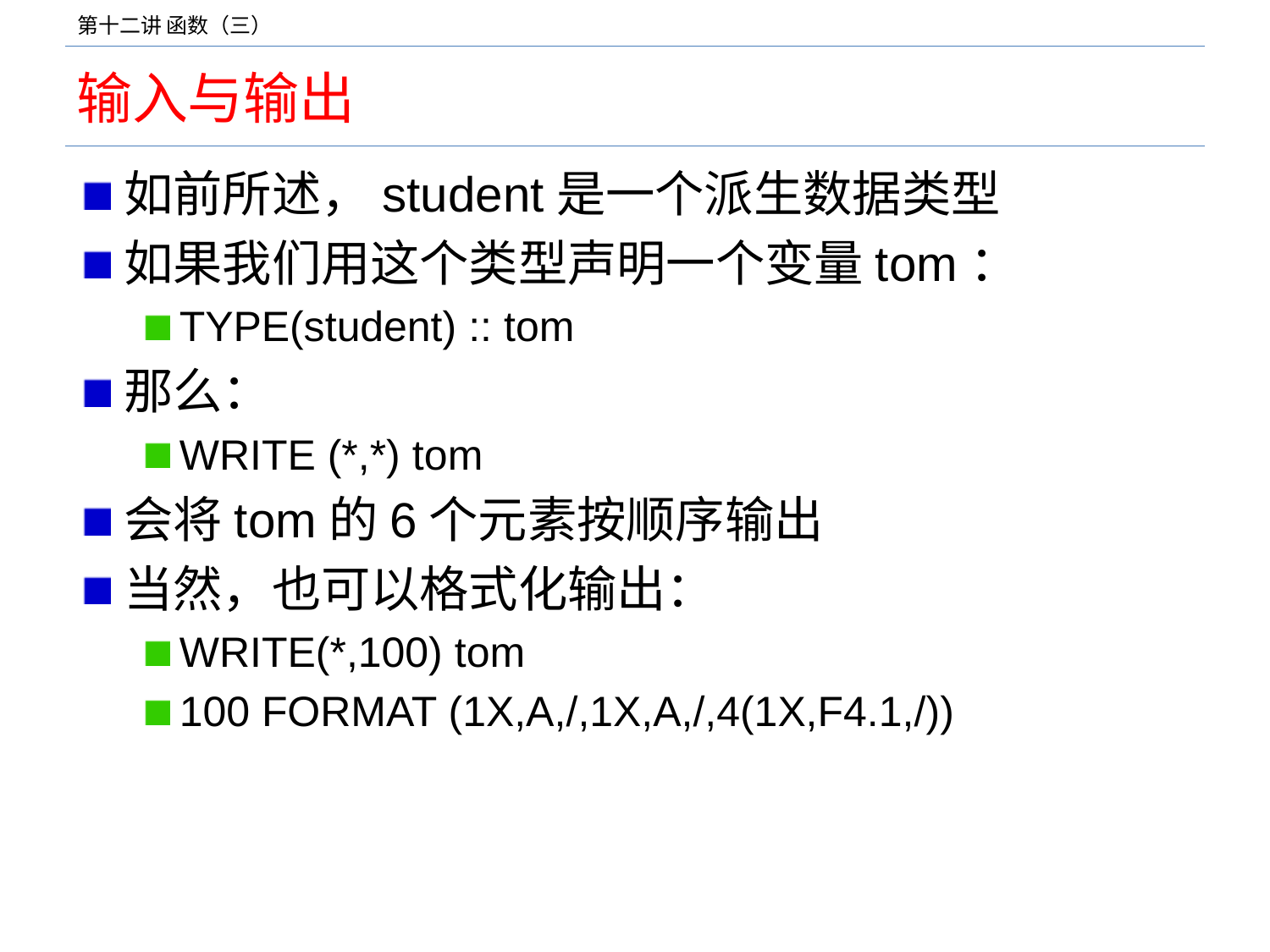

# 输入与输出
如前所述，student是一个派生数据类型
如果我们用这个类型声明一个变量tom：
TYPE(student) :: tom
那么：
WRITE (*,*) tom
会将tom的6个元素按顺序输出
当然，也可以格式化输出：
WRITE(*,100) tom
100 FORMAT (1X,A,/,1X,A,/,4(1X,F4.1,/))